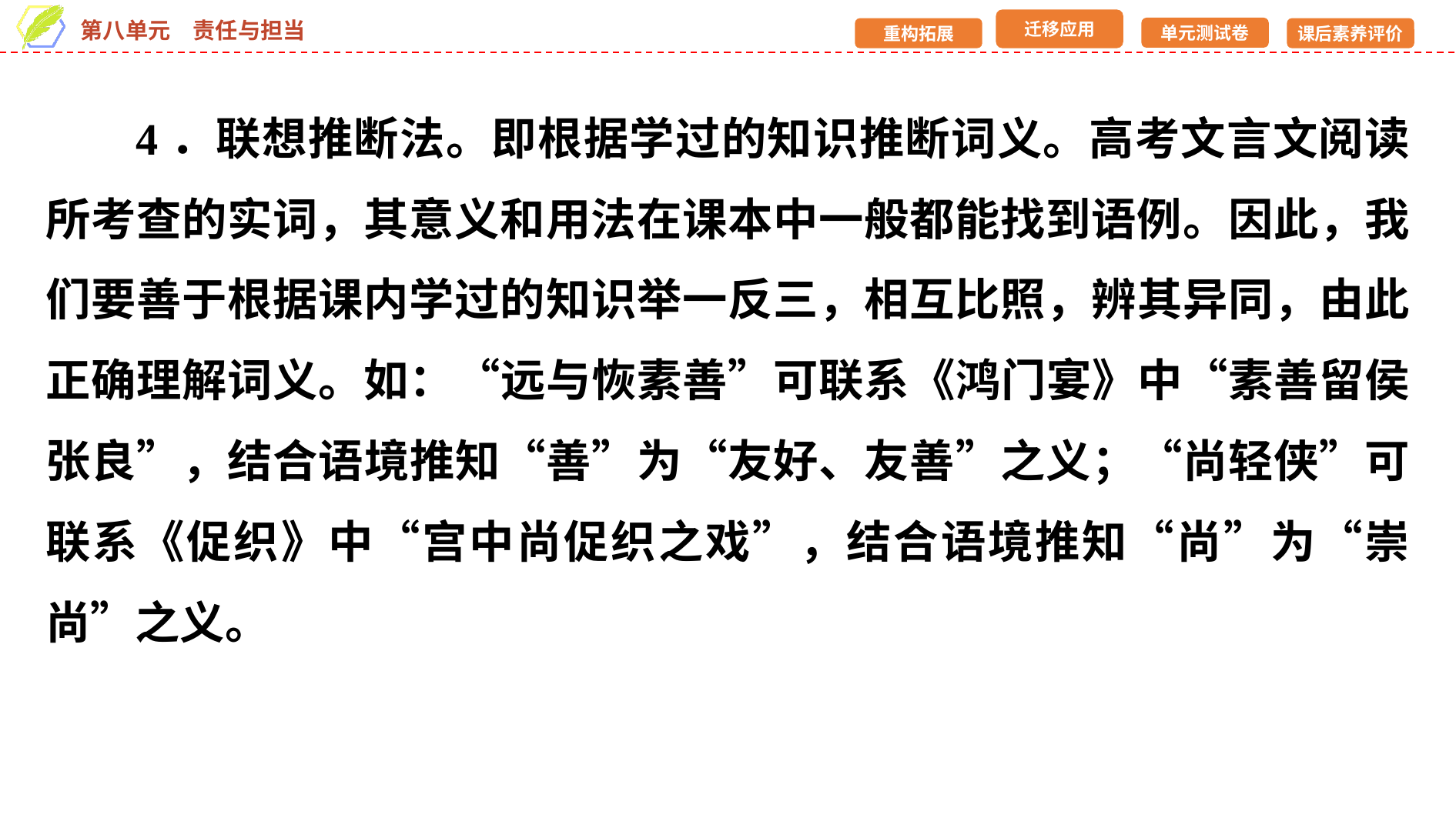

4．联想推断法。即根据学过的知识推断词义。高考文言文阅读所考查的实词，其意义和用法在课本中一般都能找到语例。因此，我们要善于根据课内学过的知识举一反三，相互比照，辨其异同，由此正确理解词义。如：“远与恢素善”可联系《鸿门宴》中“素善留侯张良”，结合语境推知“善”为“友好、友善”之义；“尚轻侠”可联系《促织》中“宫中尚促织之戏”，结合语境推知“尚”为“崇尚”之义。